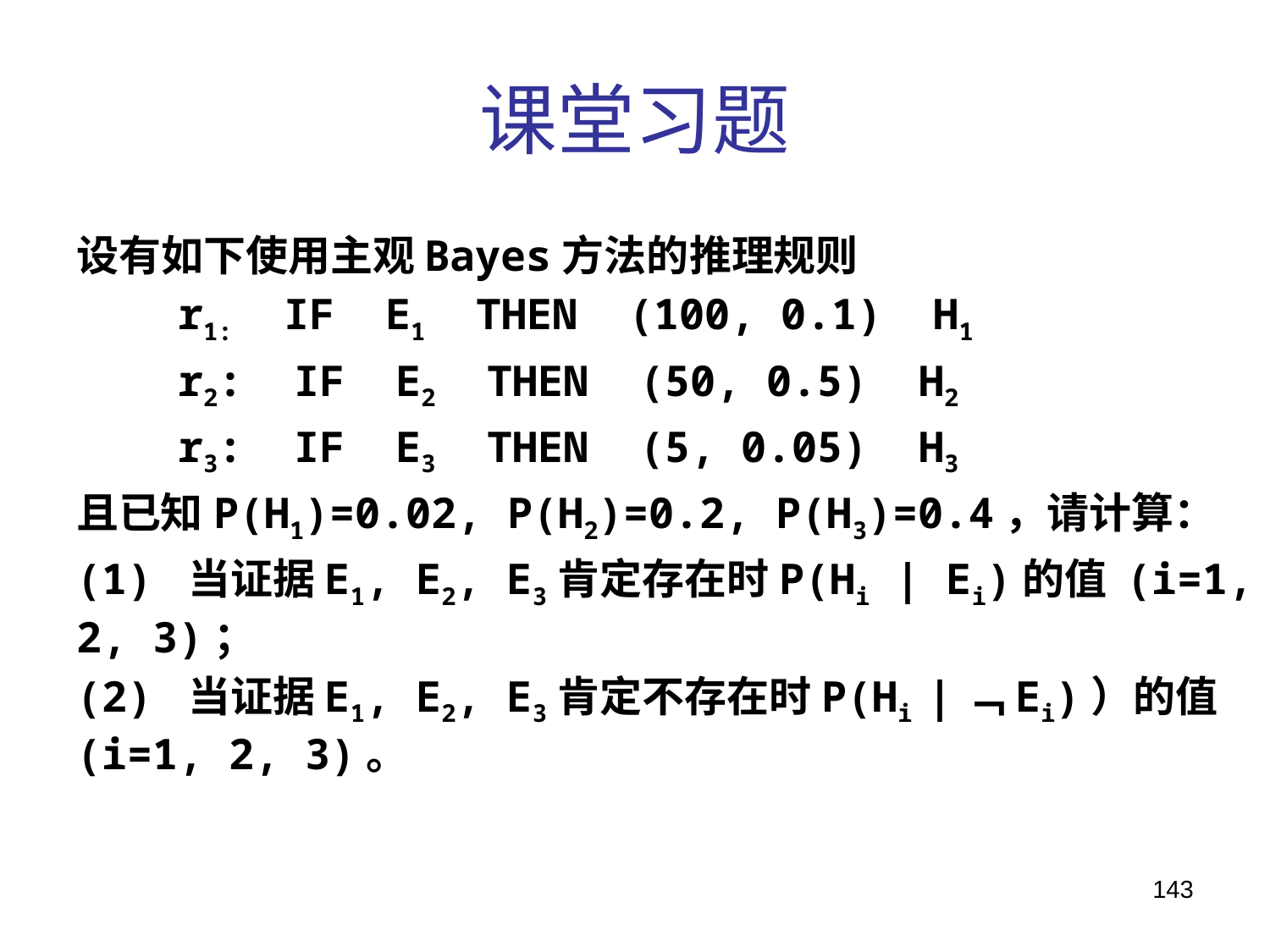

# 课堂习题
设有如下使用主观Bayes方法的推理规则
    r1:  IF  E1  THEN  (100, 0.1)  H1
    r2:  IF  E2  THEN  (50, 0.5)  H2
    r3:  IF  E3  THEN  (5, 0.05)  H3
且已知P(H1)=0.02, P(H2)=0.2, P(H3)=0.4，请计算：
(1) 当证据E1, E2, E3肯定存在时P(Hi | Ei)的值 (i=1, 2, 3)；
(2) 当证据E1, E2, E3肯定不存在时P(Hi |﹁Ei)）的值 (i=1, 2, 3)。
143